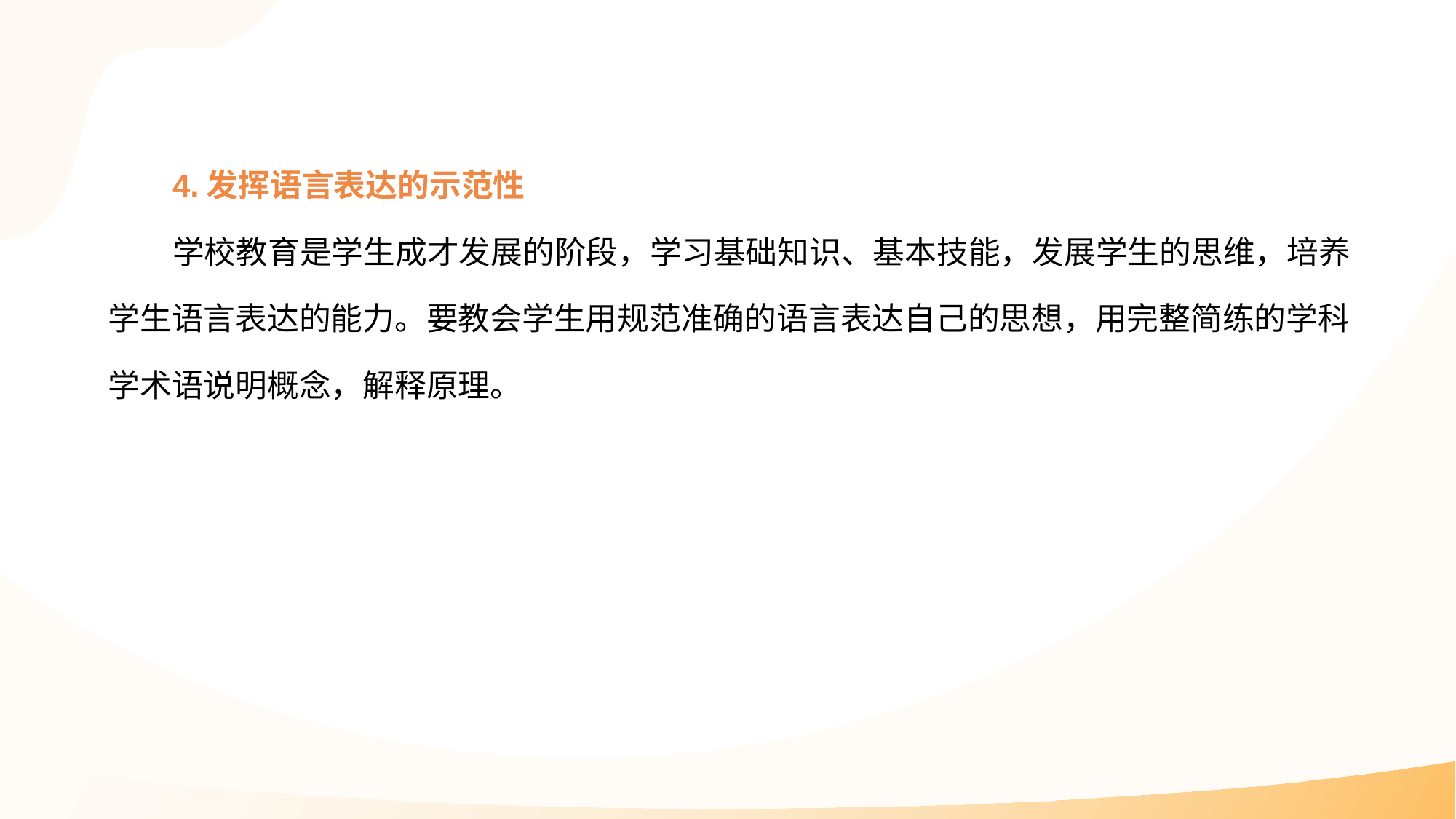

4.发挥语言表达的示范性
学校教育是学生成才发展的阶段，学习基础知识、基本技能，发展学生的思维，培养学生语言表达的能力。要教会学生用规范准确的语言表达自己的思想，用完整简练的学科学术语说明概念，解释原理。